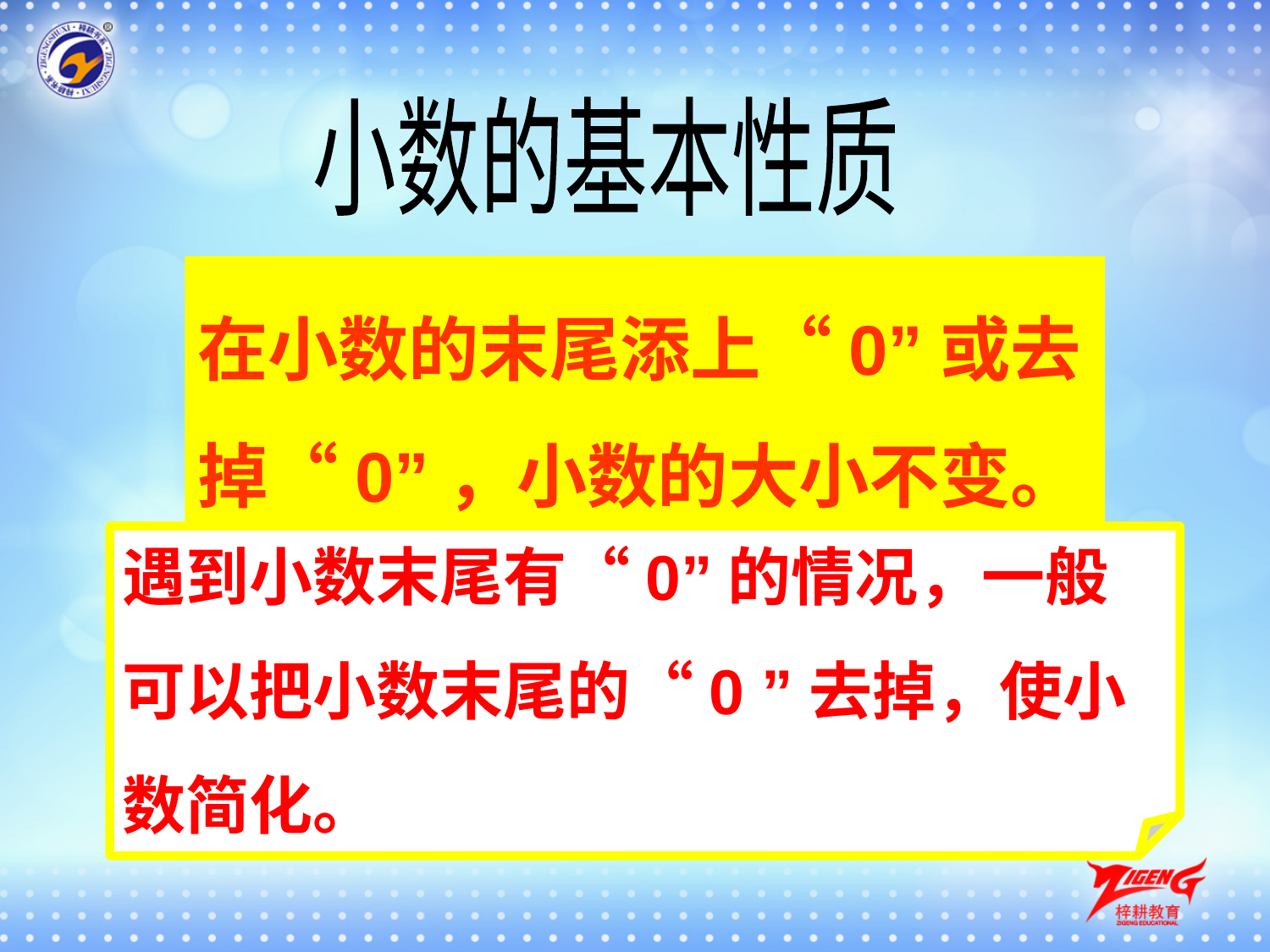

小数的基本性质

在小数的末尾添上“0”或去掉“0”，小数的大小不变。
遇到小数末尾有“0”的情况，一般
可以把小数末尾的“0 ”去掉，使小
数简化。